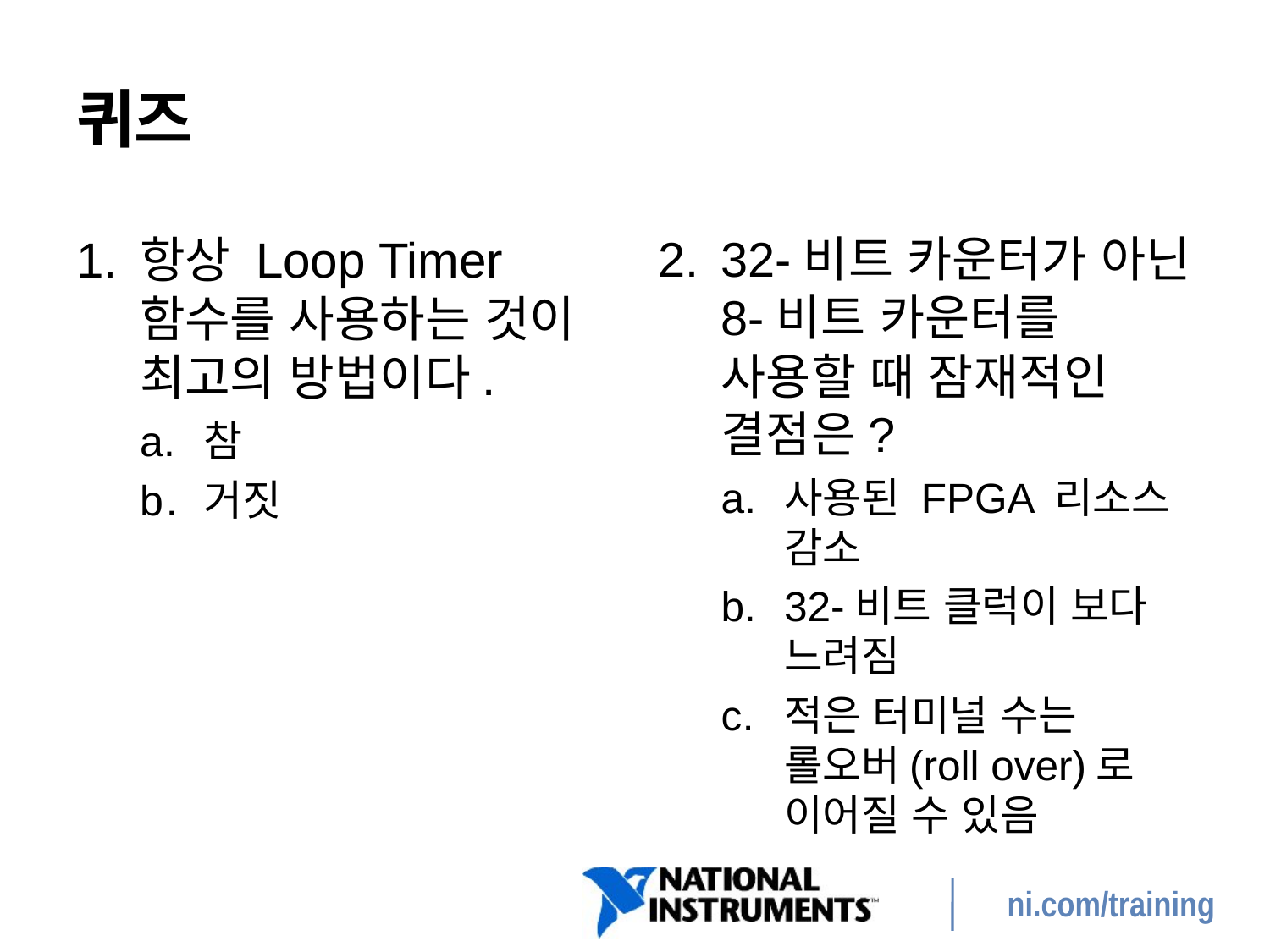

# 퀴즈
항상 Loop Timer 함수를 사용하는 것이 최고의 방법이다.
참
거짓
32-비트 카운터가 아닌 8-비트 카운터를 사용할 때 잠재적인 결점은?
사용된 FPGA 리소스 감소
32-비트 클럭이 보다 느려짐
적은 터미널 수는 롤오버(roll over)로 이어질 수 있음